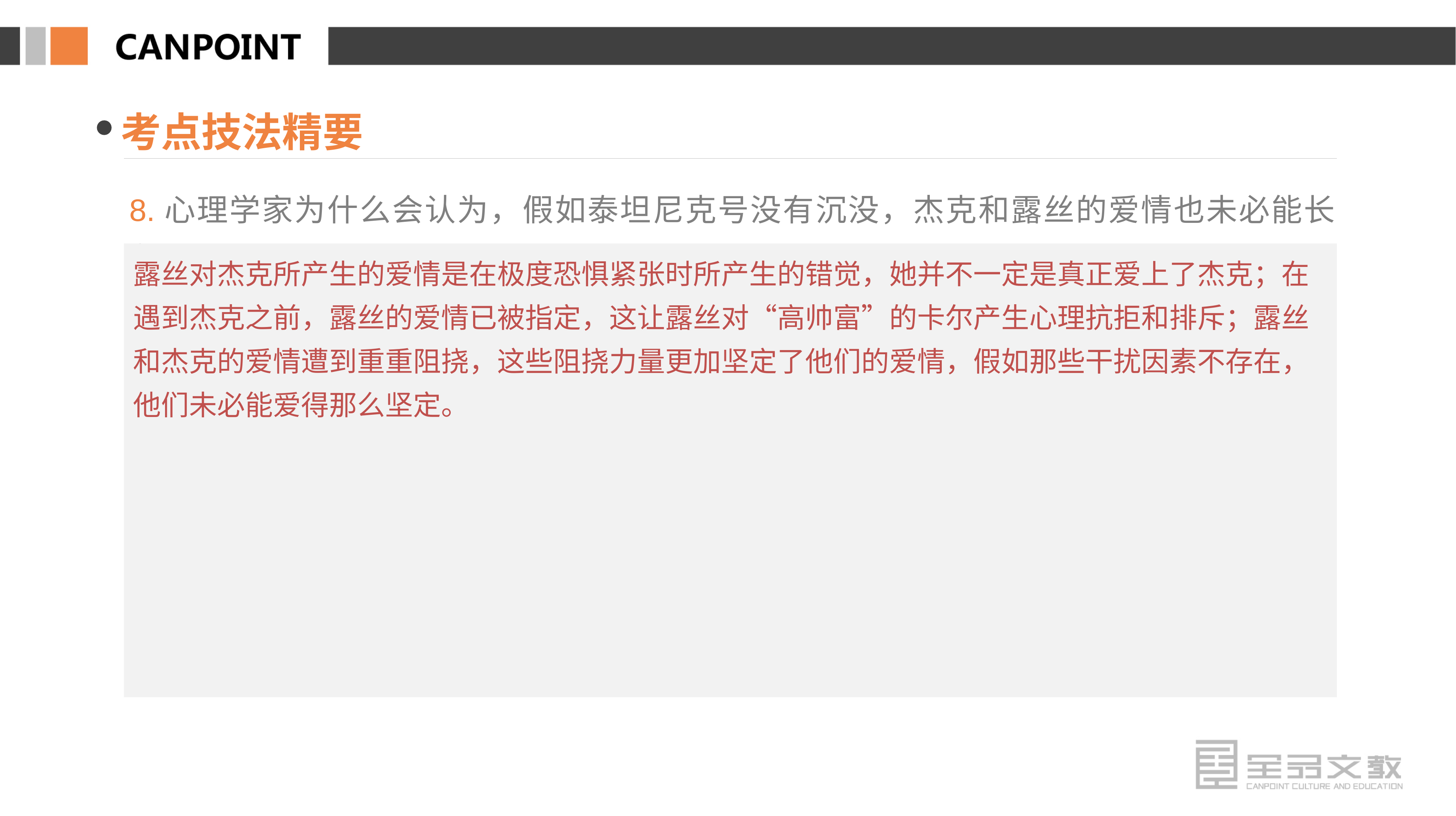

考点技法精要

8.心理学家为什么会认为，假如泰坦尼克号没有沉没，杰克和露丝的爱情也未必能长久？

露丝对杰克所产生的爱情是在极度恐惧紧张时所产生的错觉，她并不一定是真正爱上了杰克；在遇到杰克之前，露丝的爱情已被指定，这让露丝对“高帅富”的卡尔产生心理抗拒和排斥；露丝和杰克的爱情遭到重重阻挠，这些阻挠力量更加坚定了他们的爱情，假如那些干扰因素不存在，他们未必能爱得那么坚定。